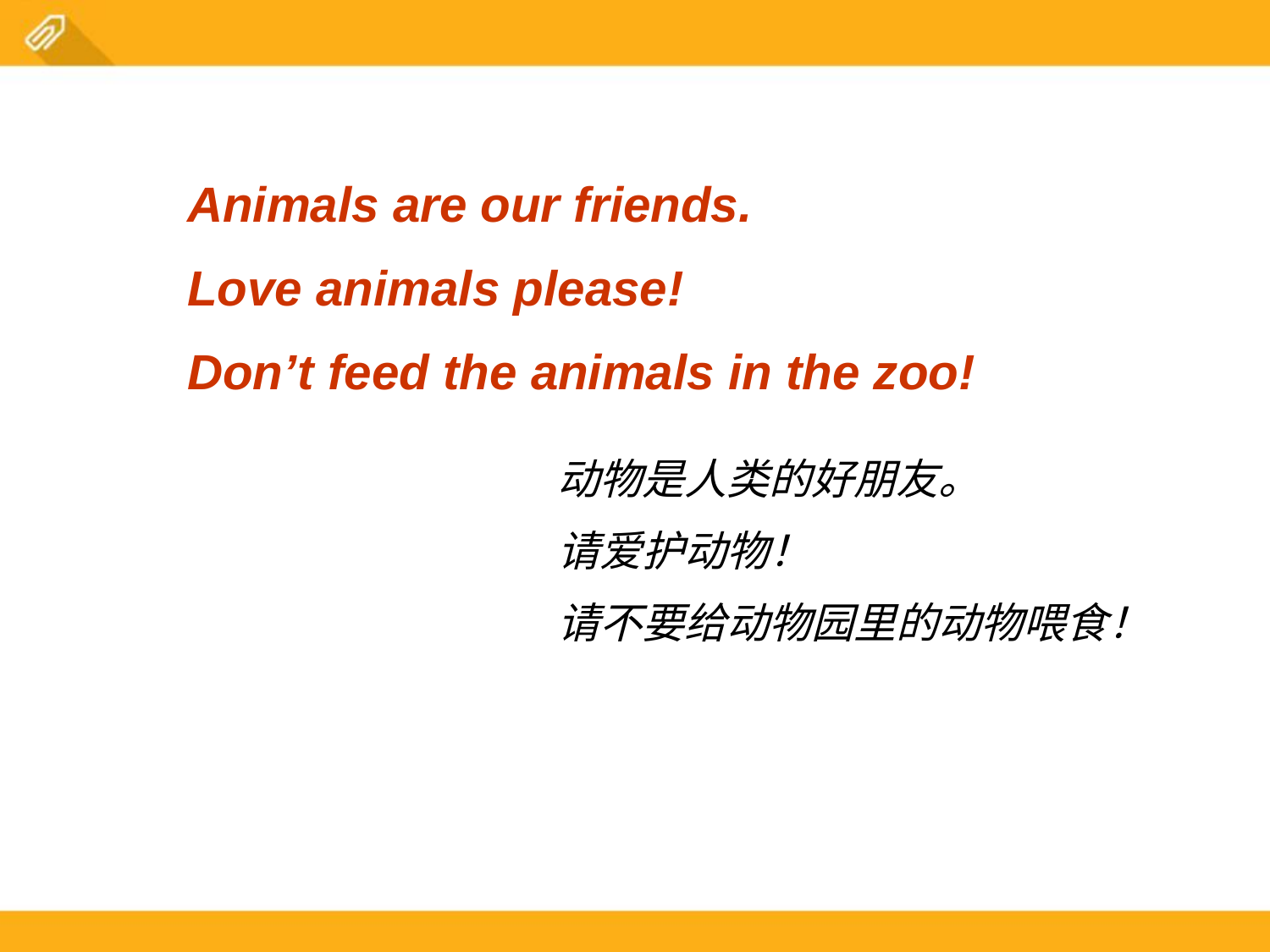

Animals are our friends.
Love animals please!
Don’t feed the animals in the zoo!
动物是人类的好朋友。
请爱护动物！
请不要给动物园里的动物喂食！